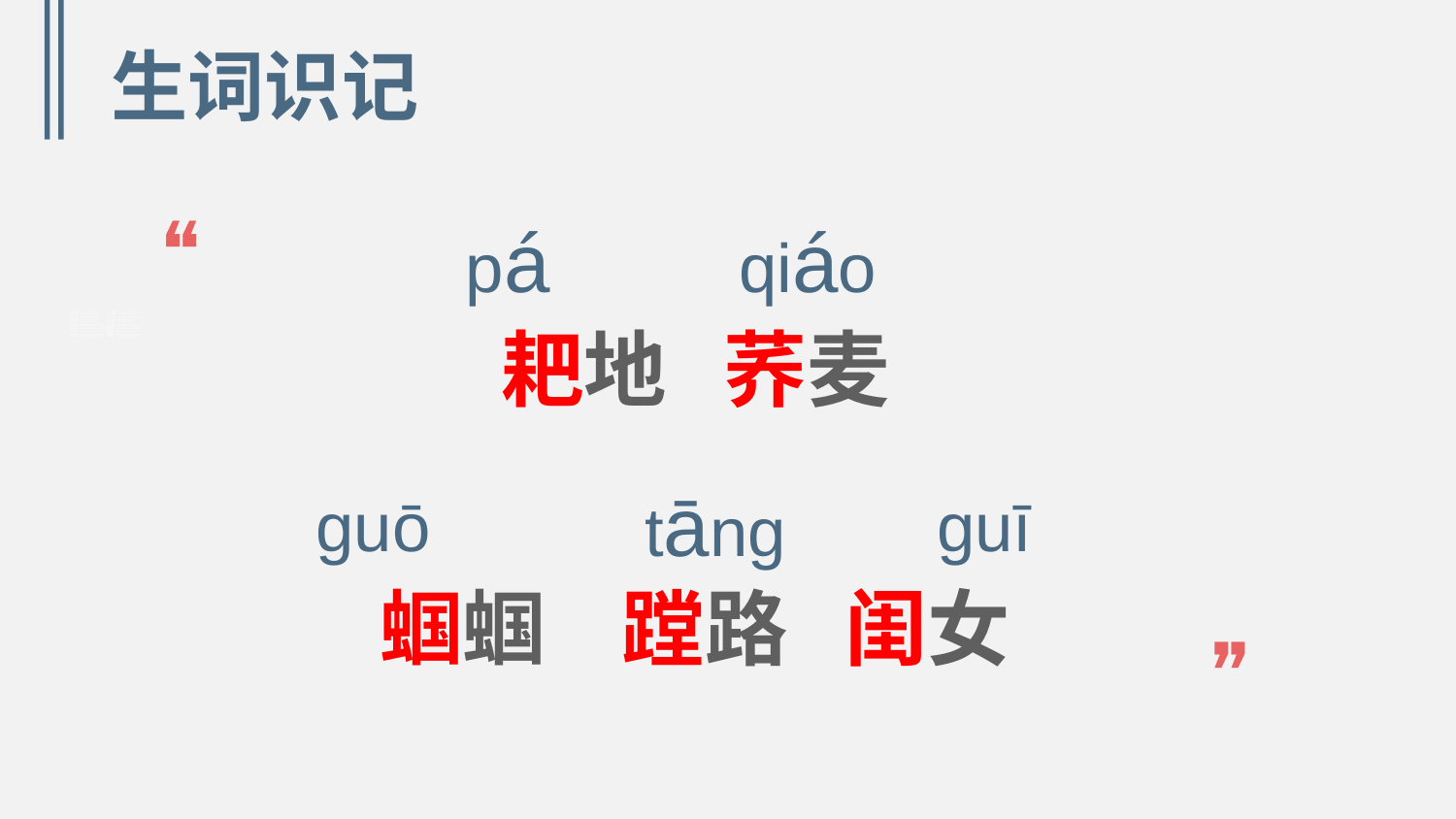

# 生词识记
“
  pá
 qiáo
耙地   荞麦

蝈蝈    蹚路   闺女
 guō
 tāng
 guī
”